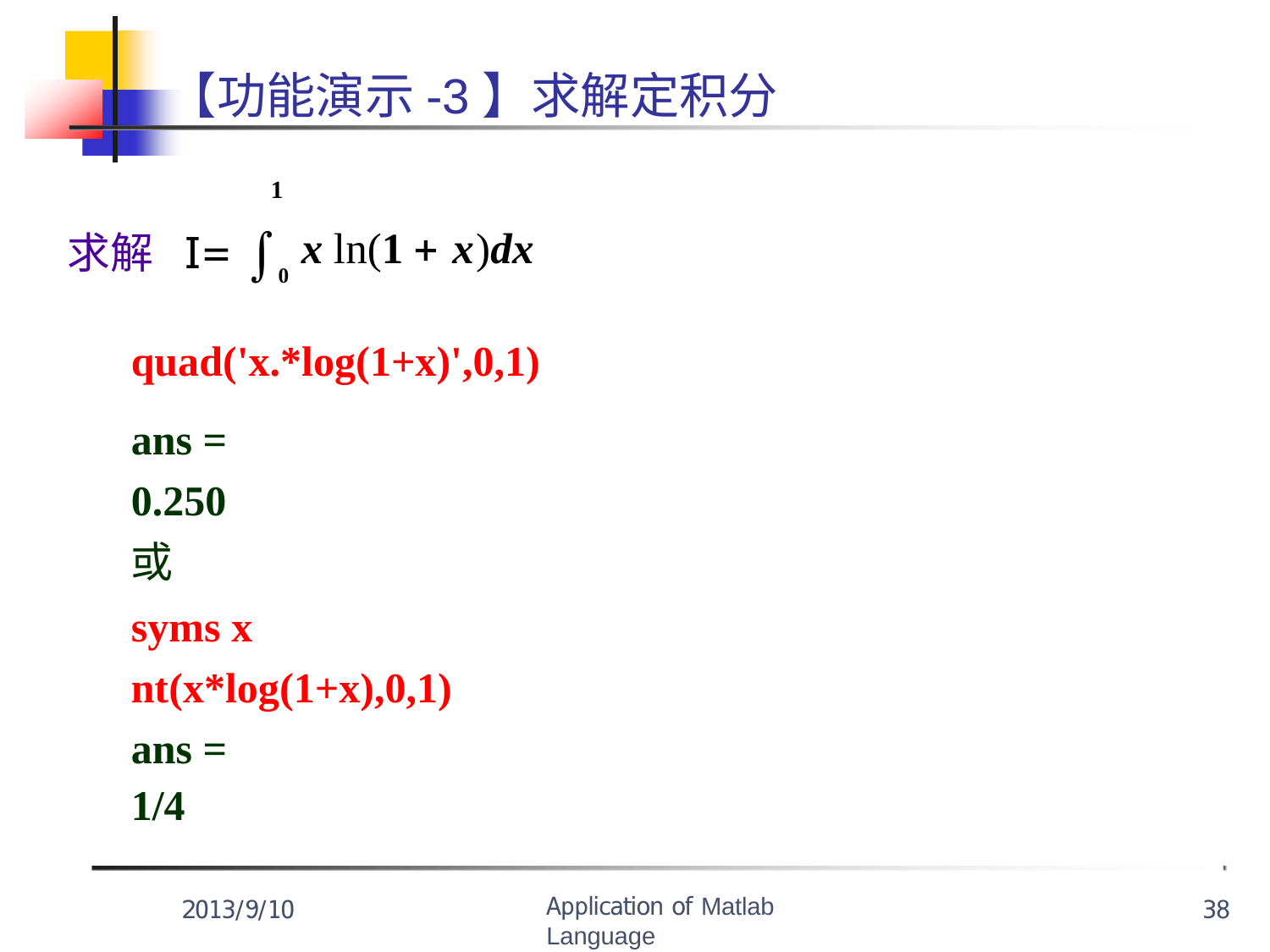

# 【功能演示-3】求解定积分
求解 I= ∫0  x ln(1 + x)dx

quad('x.*log(1+x)',0,1)
1
ans =

0.250

或
syms x nt(x*log(1+x),0,1) ans =
1/4
Application of Matlab Language
2013/9/10
38